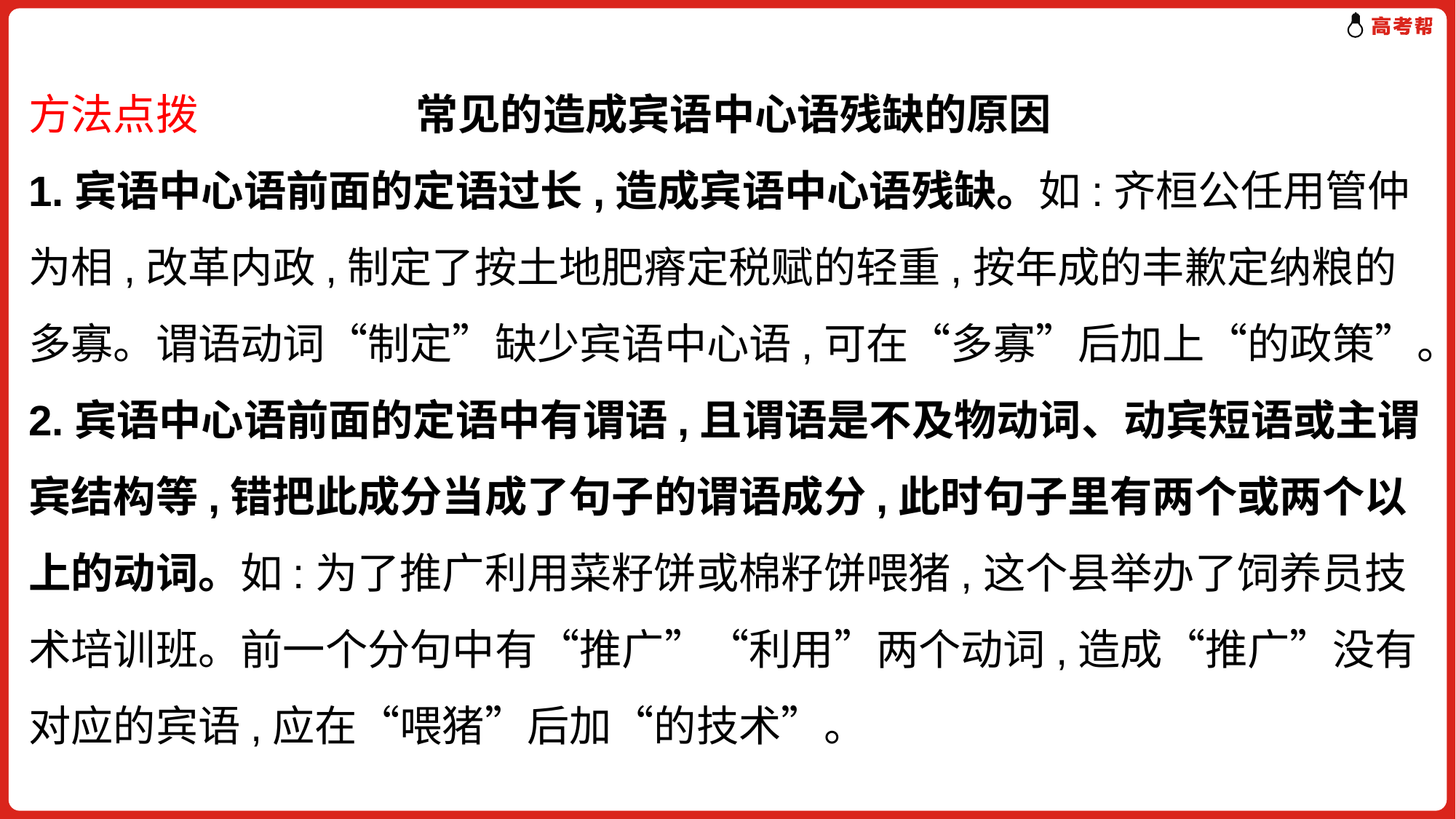

方法点拨                       常见的造成宾语中心语残缺的原因
1.宾语中心语前面的定语过长,造成宾语中心语残缺。如:齐桓公任用管仲为相,改革内政,制定了按土地肥瘠定税赋的轻重,按年成的丰歉定纳粮的多寡。谓语动词“制定”缺少宾语中心语,可在“多寡”后加上“的政策”。
2.宾语中心语前面的定语中有谓语,且谓语是不及物动词、动宾短语或主谓宾结构等,错把此成分当成了句子的谓语成分,此时句子里有两个或两个以上的动词。如:为了推广利用菜籽饼或棉籽饼喂猪,这个县举办了饲养员技术培训班。前一个分句中有“推广”“利用”两个动词,造成“推广”没有对应的宾语,应在“喂猪”后加“的技术”。